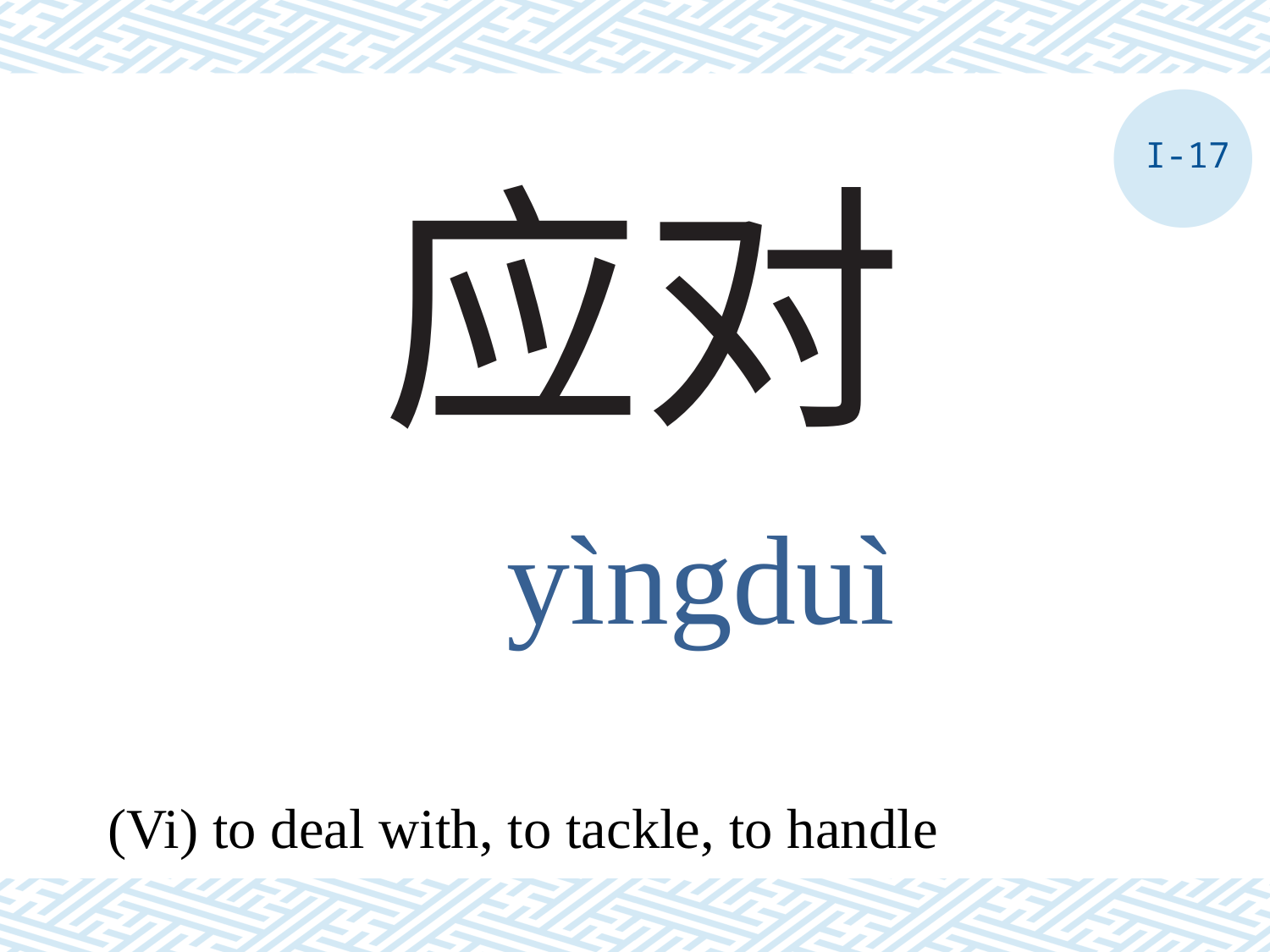

I-17

# 应对
yìngduì
(Vi) to deal with, to tackle, to handle